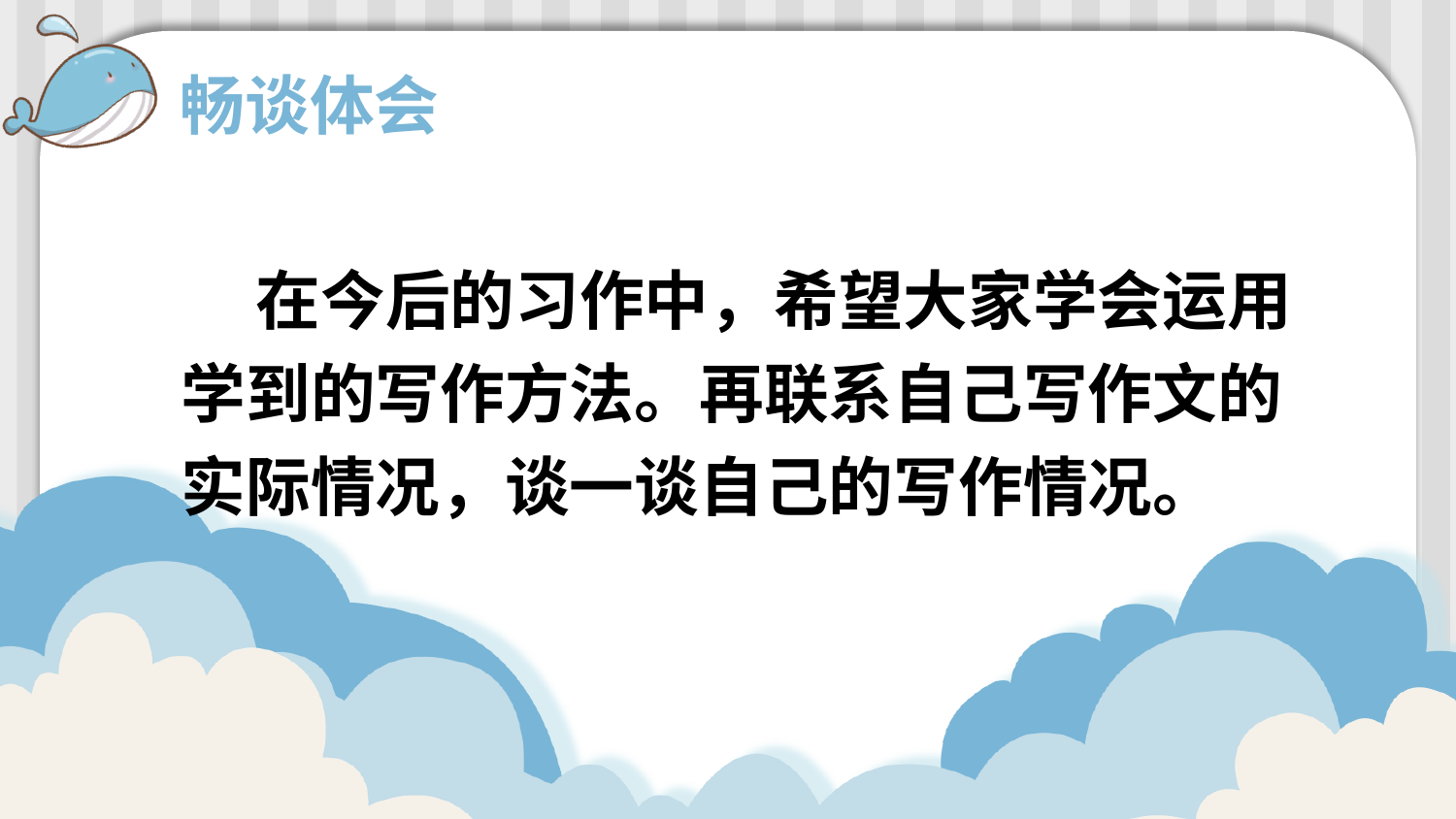

畅谈体会
    在今后的习作中，希望大家学会运用学到的写作方法。再联系自己写作文的实际情况，谈一谈自己的写作情况。